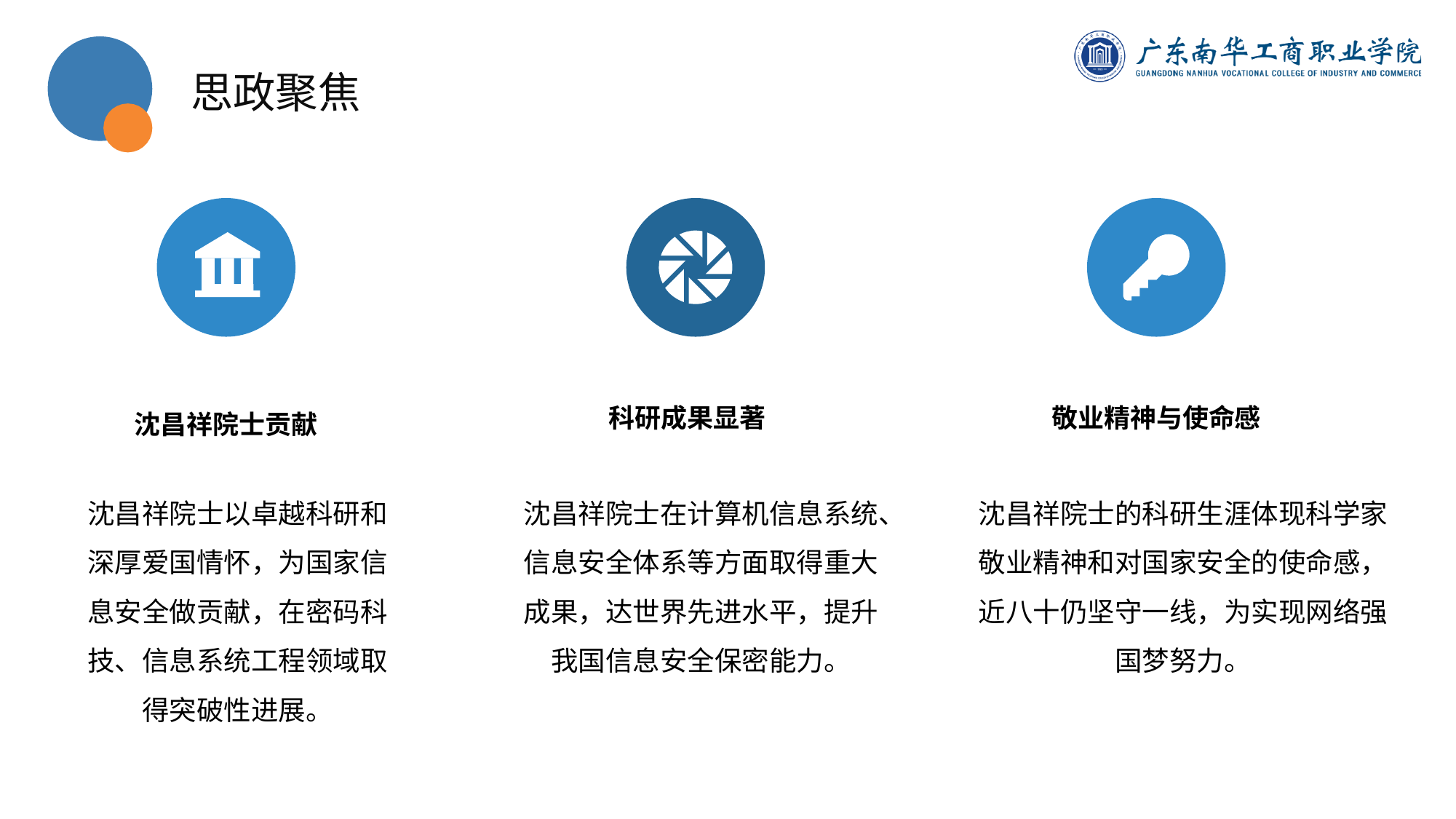

思政聚焦

科研成果显著
敬业精神与使命感
沈昌祥院士贡献
沈昌祥院士以卓越科研和深厚爱国情怀，为国家信息安全做贡献，在密码科技、信息系统工程领域取得突破性进展。
沈昌祥院士在计算机信息系统、信息安全体系等方面取得重大成果，达世界先进水平，提升我国信息安全保密能力。
沈昌祥院士的科研生涯体现科学家敬业精神和对国家安全的使命感，近八十仍坚守一线，为实现网络强国梦努力。